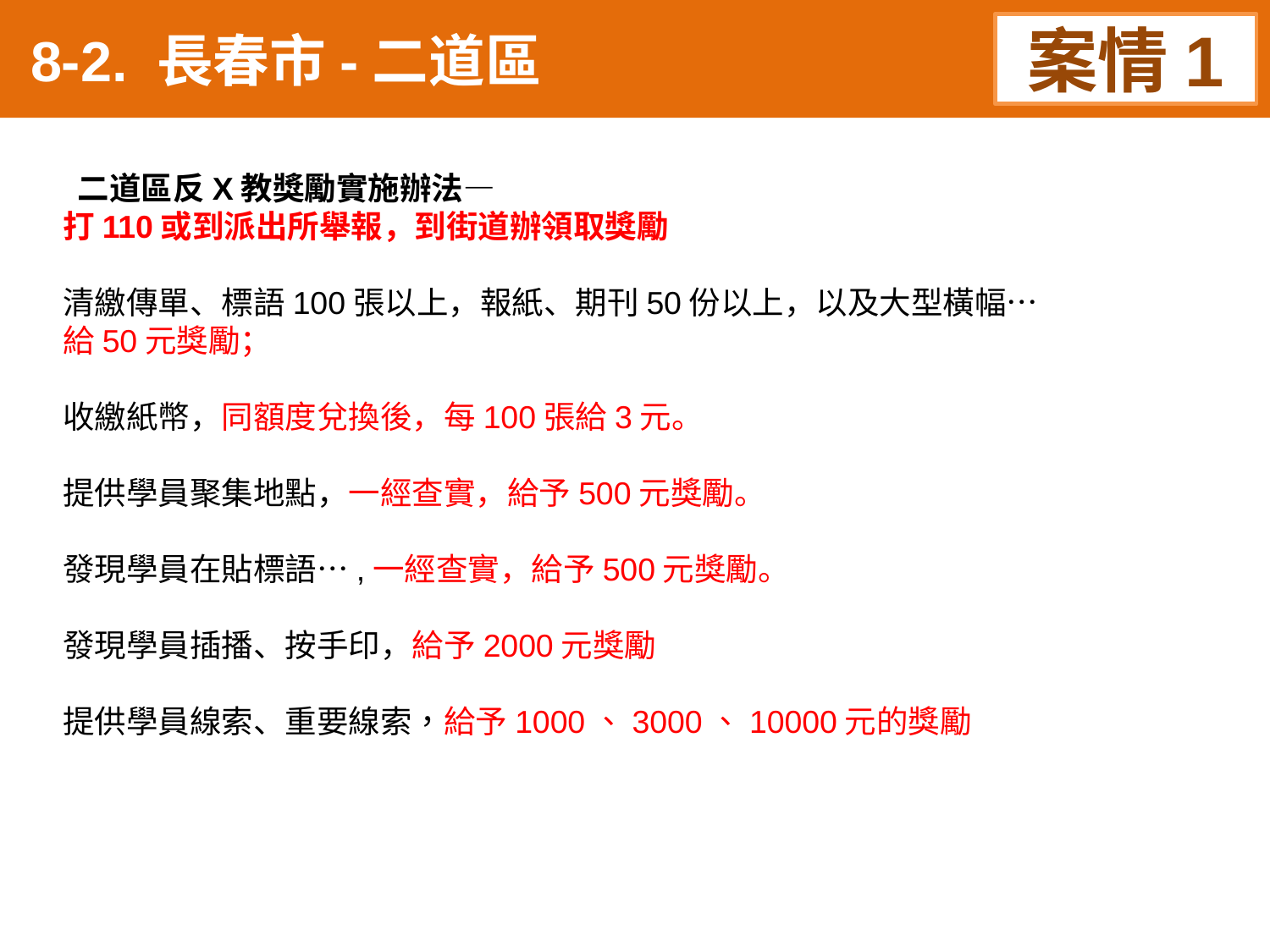

8-2. 長春市-二道區
案情1

 二道區反X教獎勵實施辦法—
打110或到派出所舉報，到街道辦領取獎勵

清繳傳單、標語100張以上，報紙、期刊50份以上，以及大型橫幅…
給50元獎勵；

收繳紙幣，同額度兌換後，每100張給3元。

提供學員聚集地點，一經查實，給予500元獎勵。

發現學員在貼標語…,一經查實，給予500元獎勵。

發現學員插播、按手印，給予2000元獎勵

提供學員線索、重要線索，給予1000、3000、10000元的獎勵